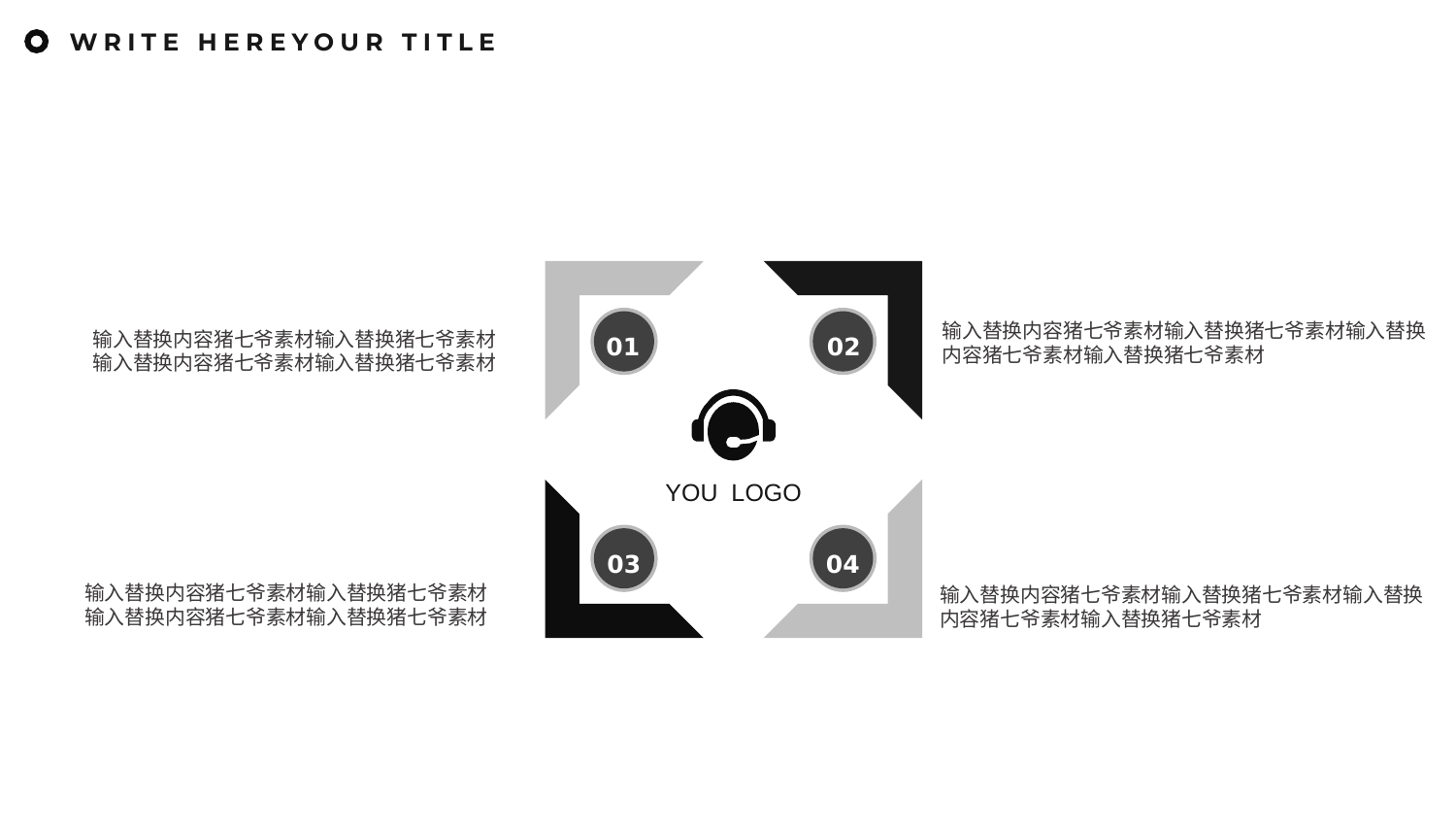

WRITE HEREYOUR TITLE

01

02

YOU  LOGO

03

04
输入替换内容猪七爷素材输入替换猪七爷素材输入替换内容猪七爷素材输入替换猪七爷素材
输入替换内容猪七爷素材输入替换猪七爷素材输入替换内容猪七爷素材输入替换猪七爷素材
输入替换内容猪七爷素材输入替换猪七爷素材输入替换内容猪七爷素材输入替换猪七爷素材
输入替换内容猪七爷素材输入替换猪七爷素材输入替换内容猪七爷素材输入替换猪七爷素材